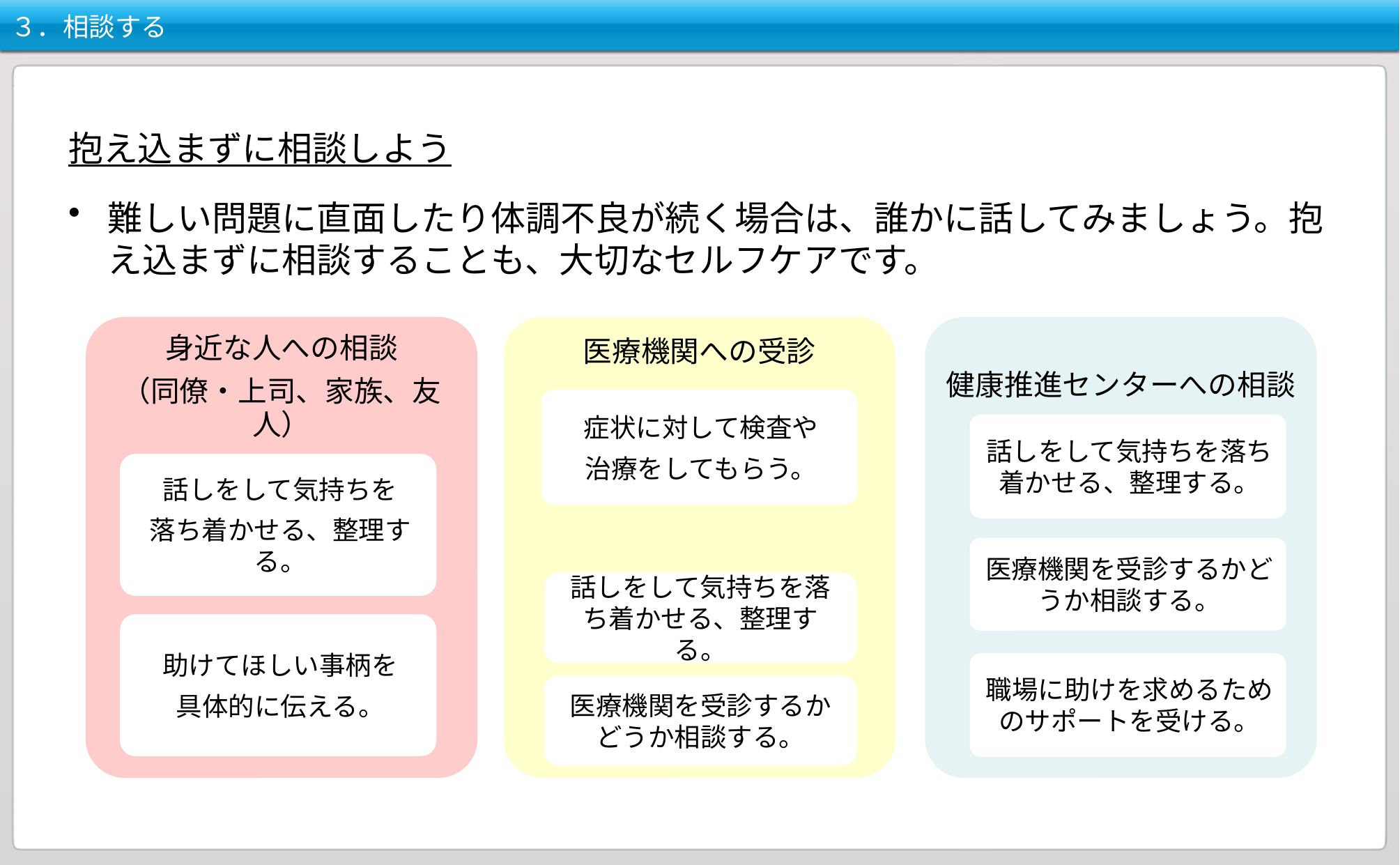

# ３．相談する
抱え込まずに相談しよう

難しい問題に直面したり体調不良が続く場合は、誰かに話してみましょう。抱え込まずに相談することも、大切なセルフケアです。

身近な人への相談
（同僚・上司、家族、友人）
話しをして気持ちを
落ち着かせる、整理する。
助けてほしい事柄を
具体的に伝える。
医療機関への受診

専門の相談機関
症状に対して検査や
治療をしてもらう。
健康推進センターへの相談
話しをして気持ちを落ち着かせる、整理する。
医療機関を受診するかどうか相談する。
職場に助けを求めるためのサポートを受ける。
話しをして気持ちを落ち着かせる、整理する。
医療機関を受診するかどうか相談する。